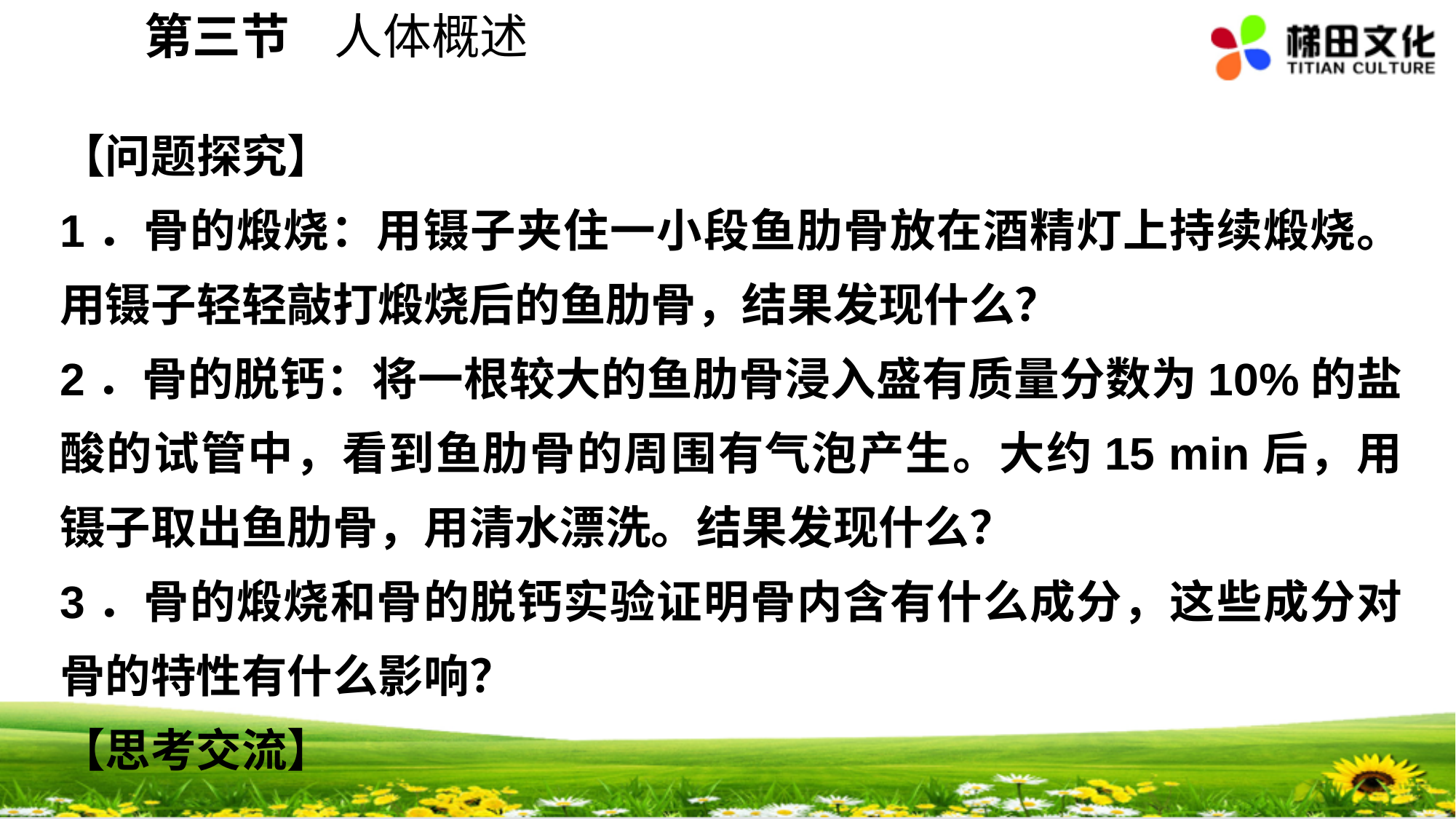

第三节    人体概述
【问题探究】
1．骨的煅烧：用镊子夹住一小段鱼肋骨放在酒精灯上持续煅烧。用镊子轻轻敲打煅烧后的鱼肋骨，结果发现什么？
2．骨的脱钙：将一根较大的鱼肋骨浸入盛有质量分数为10%的盐酸的试管中，看到鱼肋骨的周围有气泡产生。大约15 min后，用镊子取出鱼肋骨，用清水漂洗。结果发现什么？
3．骨的煅烧和骨的脱钙实验证明骨内含有什么成分，这些成分对骨的特性有什么影响？
【思考交流】